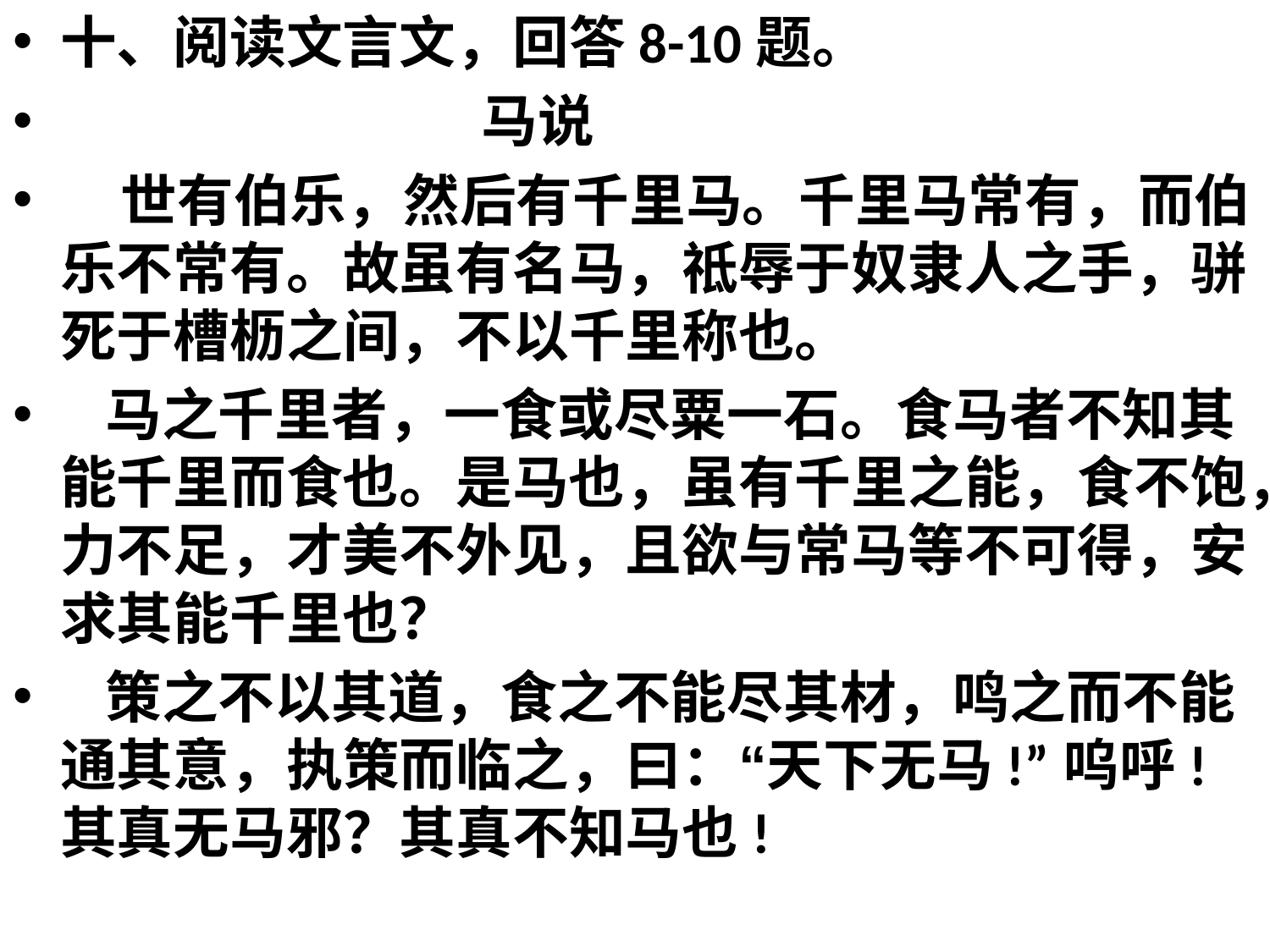

十、阅读文言文，回答8-10题。
                          马说
   世有伯乐，然后有千里马。千里马常有，而伯乐不常有。故虽有名马，祗辱于奴隶人之手，骈死于槽枥之间，不以千里称也。
  马之千里者，一食或尽粟一石。食马者不知其能千里而食也。是马也，虽有千里之能，食不饱，力不足，才美不外见，且欲与常马等不可得，安求其能千里也？
  策之不以其道，食之不能尽其材，鸣之而不能通其意，执策而临之，曰：“天下无马!”呜呼!其真无马邪？其真不知马也!

#